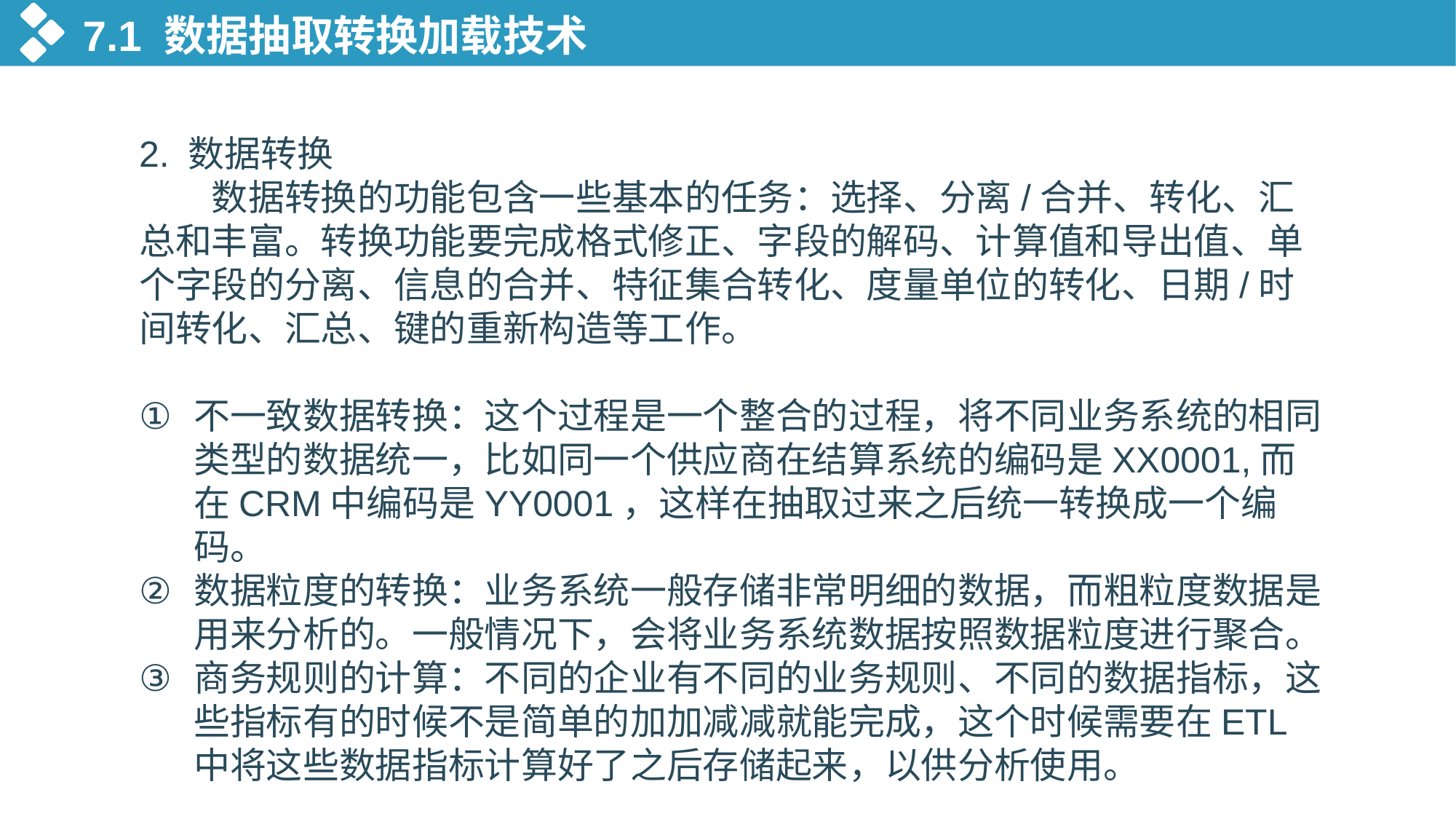

7.1 数据抽取转换加载技术

2. 数据转换
　　数据转换的功能包含一些基本的任务：选择、分离/合并、转化、汇总和丰富。转换功能要完成格式修正、字段的解码、计算值和导出值、单个字段的分离、信息的合并、特征集合转化、度量单位的转化、日期/时间转化、汇总、键的重新构造等工作。

不一致数据转换：这个过程是一个整合的过程，将不同业务系统的相同类型的数据统一，比如同一个供应商在结算系统的编码是XX0001,而在CRM中编码是YY0001，这样在抽取过来之后统一转换成一个编码。
数据粒度的转换：业务系统一般存储非常明细的数据，而粗粒度数据是用来分析的。一般情况下，会将业务系统数据按照数据粒度进行聚合。
商务规则的计算：不同的企业有不同的业务规则、不同的数据指标，这些指标有的时候不是简单的加加减减就能完成，这个时候需要在ETL中将这些数据指标计算好了之后存储起来，以供分析使用。